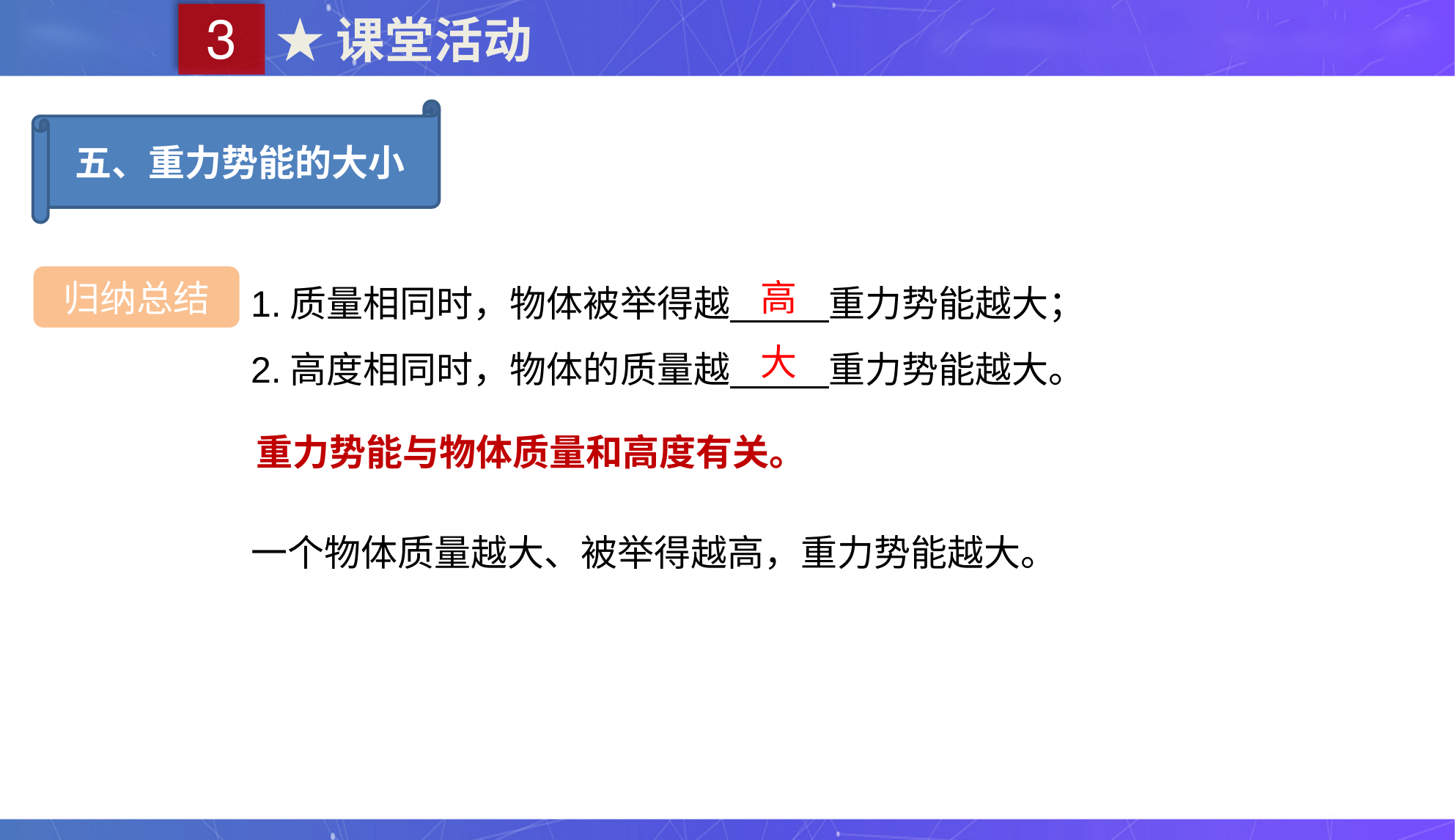

3
★课堂活动
五、重力势能的大小
1.质量相同时，物体被举得越            重力势能越大；
2.高度相同时，物体的质量越            重力势能越大。
归纳总结
高
大
重力势能与物体质量和高度有关。
一个物体质量越大、被举得越高，重力势能越大。